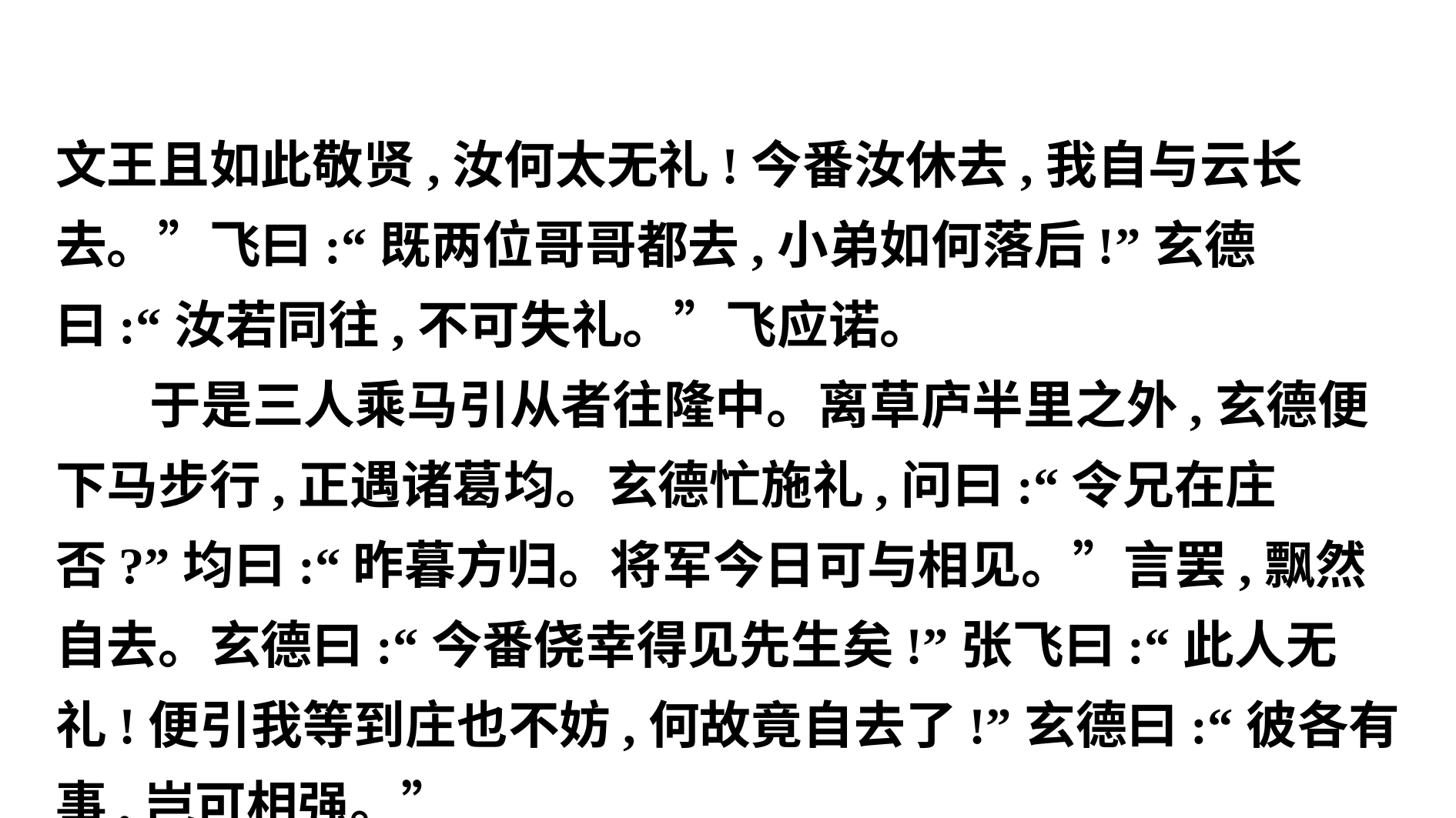

文王且如此敬贤,汝何太无礼!今番汝休去,我自与云长去。”飞曰:“既两位哥哥都去,小弟如何落后!”玄德曰:“汝若同往,不可失礼。”飞应诺。
       于是三人乘马引从者往隆中。离草庐半里之外,玄德便下马步行,正遇诸葛均。玄德忙施礼,问曰:“令兄在庄否?”均曰:“昨暮方归。将军今日可与相见。”言罢,飘然自去。玄德曰:“今番侥幸得见先生矣!”张飞曰:“此人无礼!便引我等到庄也不妨,何故竟自去了!”玄德曰:“彼各有事,岂可相强。”